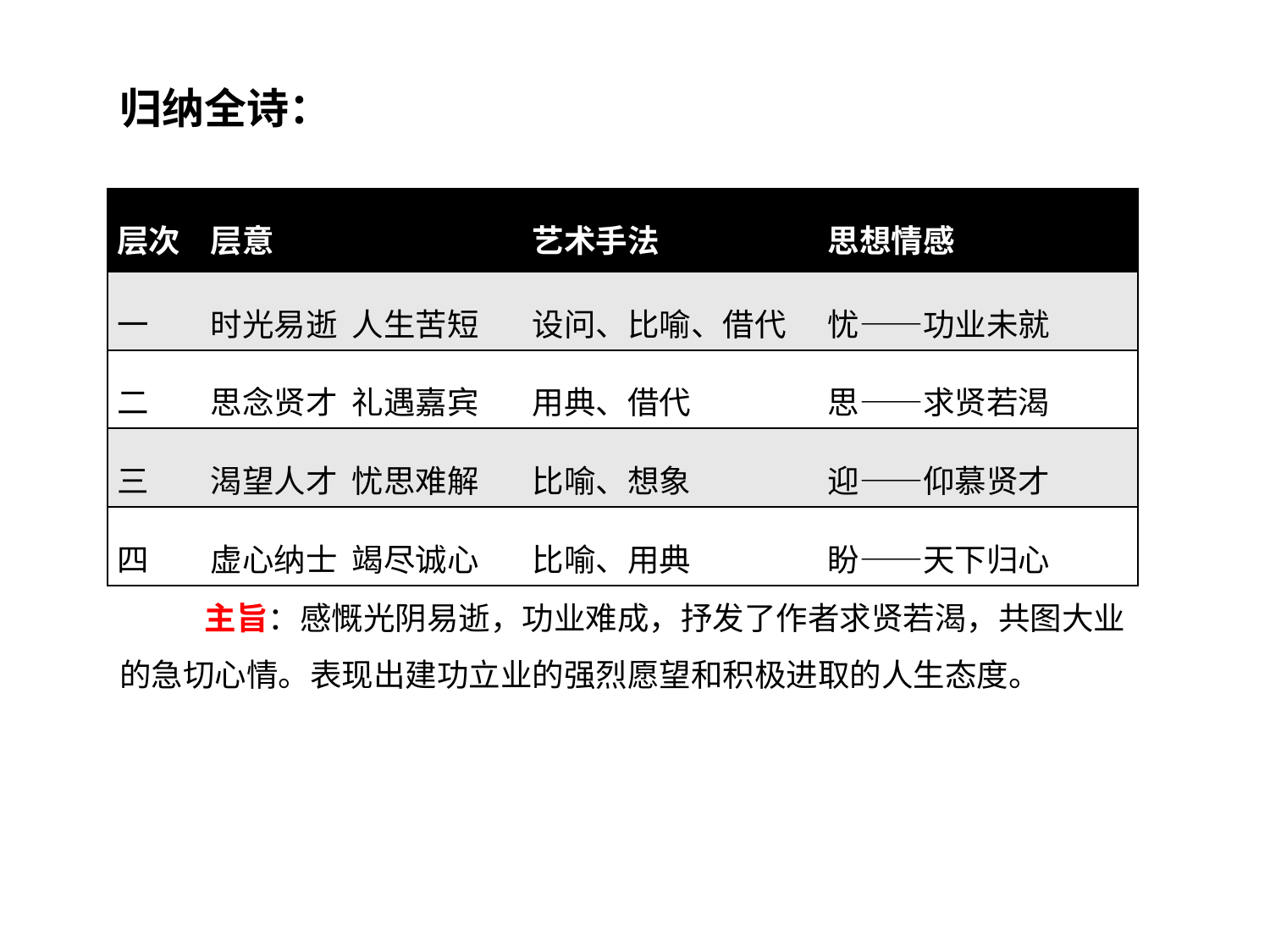

归纳全诗：
| 层次 | 层意 | 艺术手法 | 思想情感 |
| --- | --- | --- | --- |
| 一 | 时光易逝 人生苦短 | 设问、比喻、借代 | 忧——功业未就 |
| 二 | 思念贤才 礼遇嘉宾 | 用典、借代 | 思——求贤若渴 |
| 三 | 渴望人才 忧思难解 | 比喻、想象 | 迎——仰慕贤才 |
| 四 | 虚心纳士 竭尽诚心 | 比喻、用典 | 盼——天下归心 |
主旨：感慨光阴易逝，功业难成，抒发了作者求贤若渴，共图大业的急切心情。表现出建功立业的强烈愿望和积极进取的人生态度。